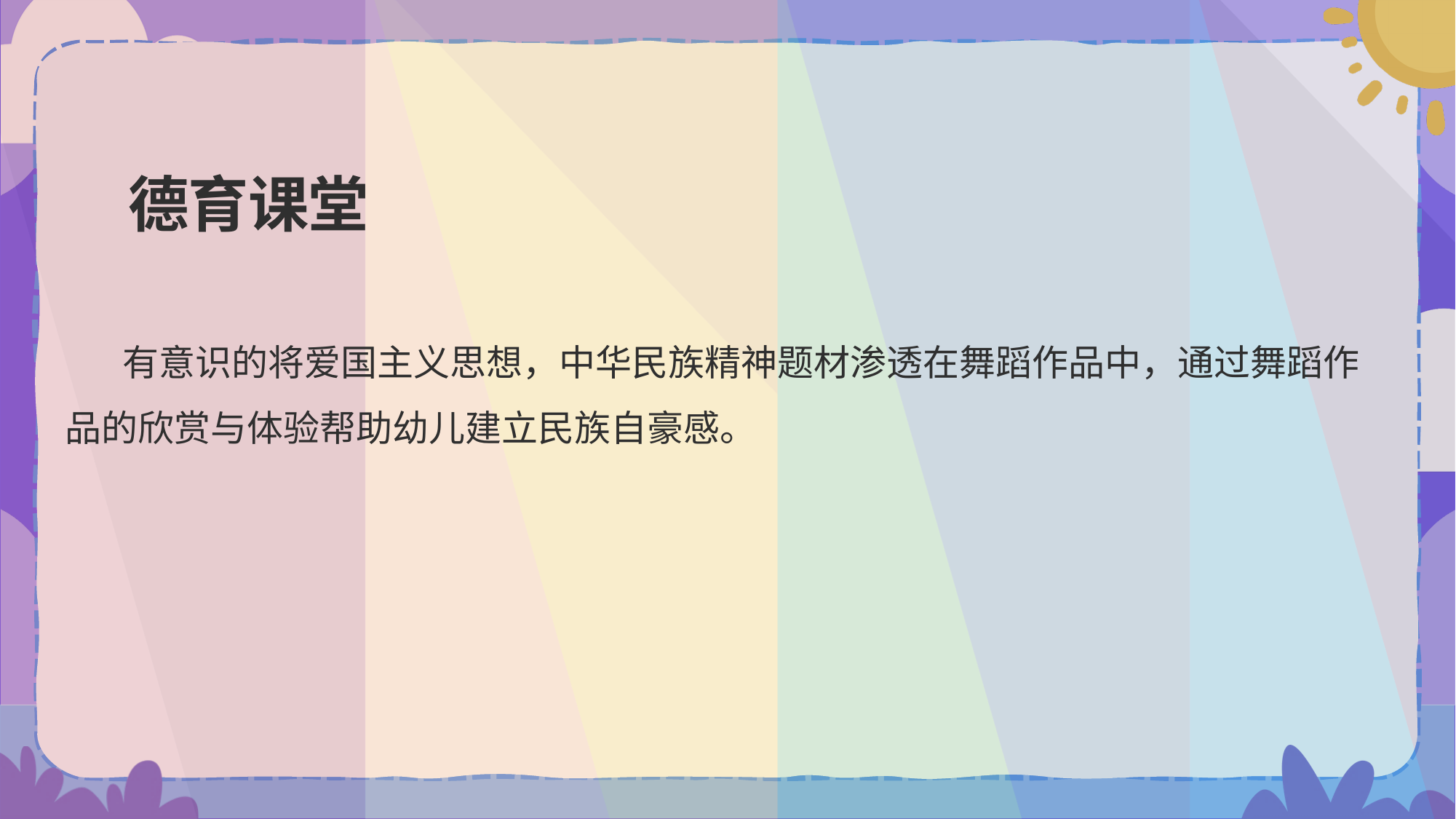

# 德育课堂
      有意识的将爱国主义思想，中华民族精神题材渗透在舞蹈作品中，通过舞蹈作
品的欣赏与体验帮助幼儿建立民族自豪感。